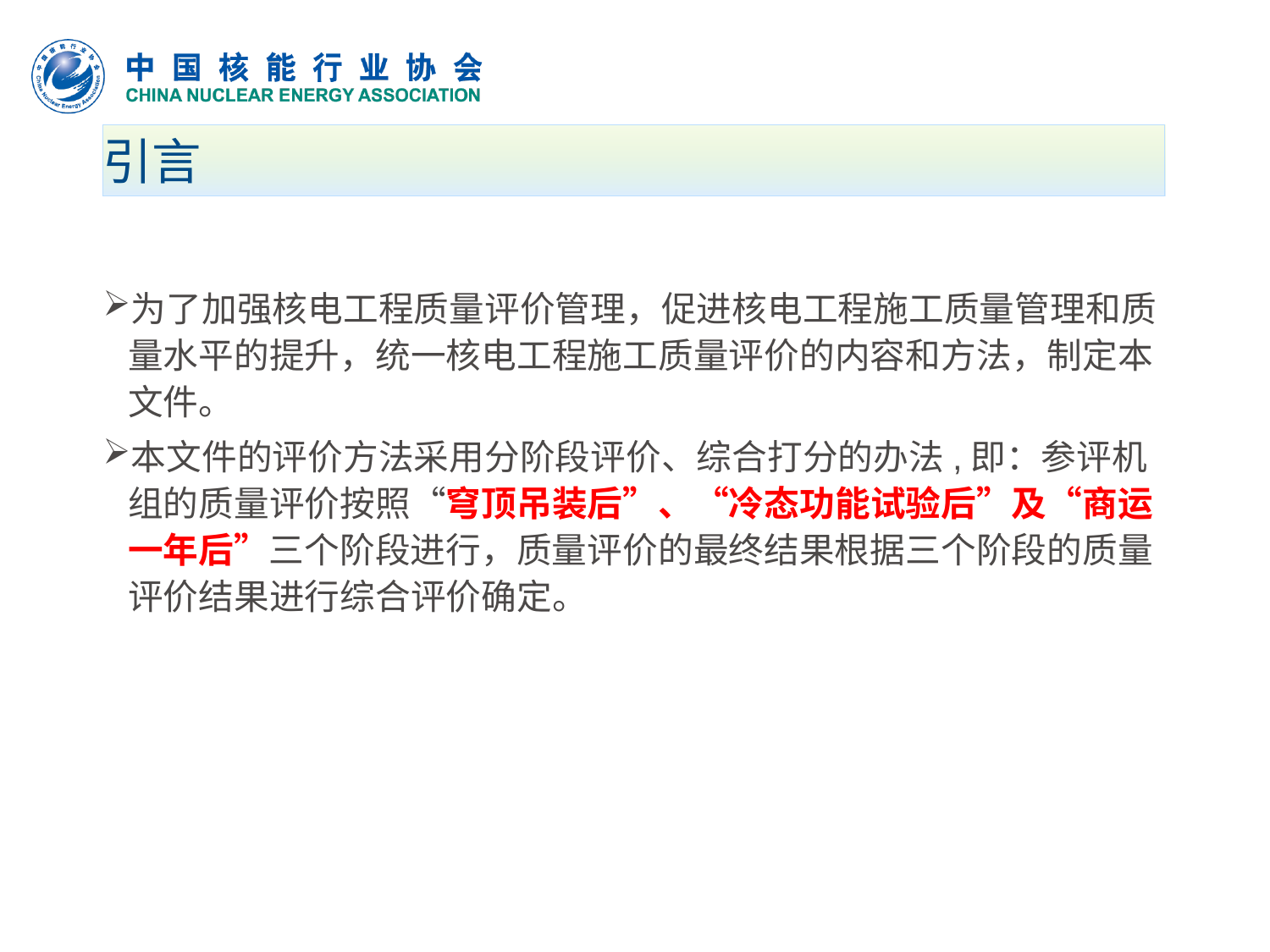

# 引言
为了加强核电工程质量评价管理，促进核电工程施工质量管理和质量水平的提升，统一核电工程施工质量评价的内容和方法，制定本文件。
本文件的评价方法采用分阶段评价、综合打分的办法,即：参评机组的质量评价按照“穹顶吊装后”、“冷态功能试验后”及“商运一年后”三个阶段进行，质量评价的最终结果根据三个阶段的质量评价结果进行综合评价确定。